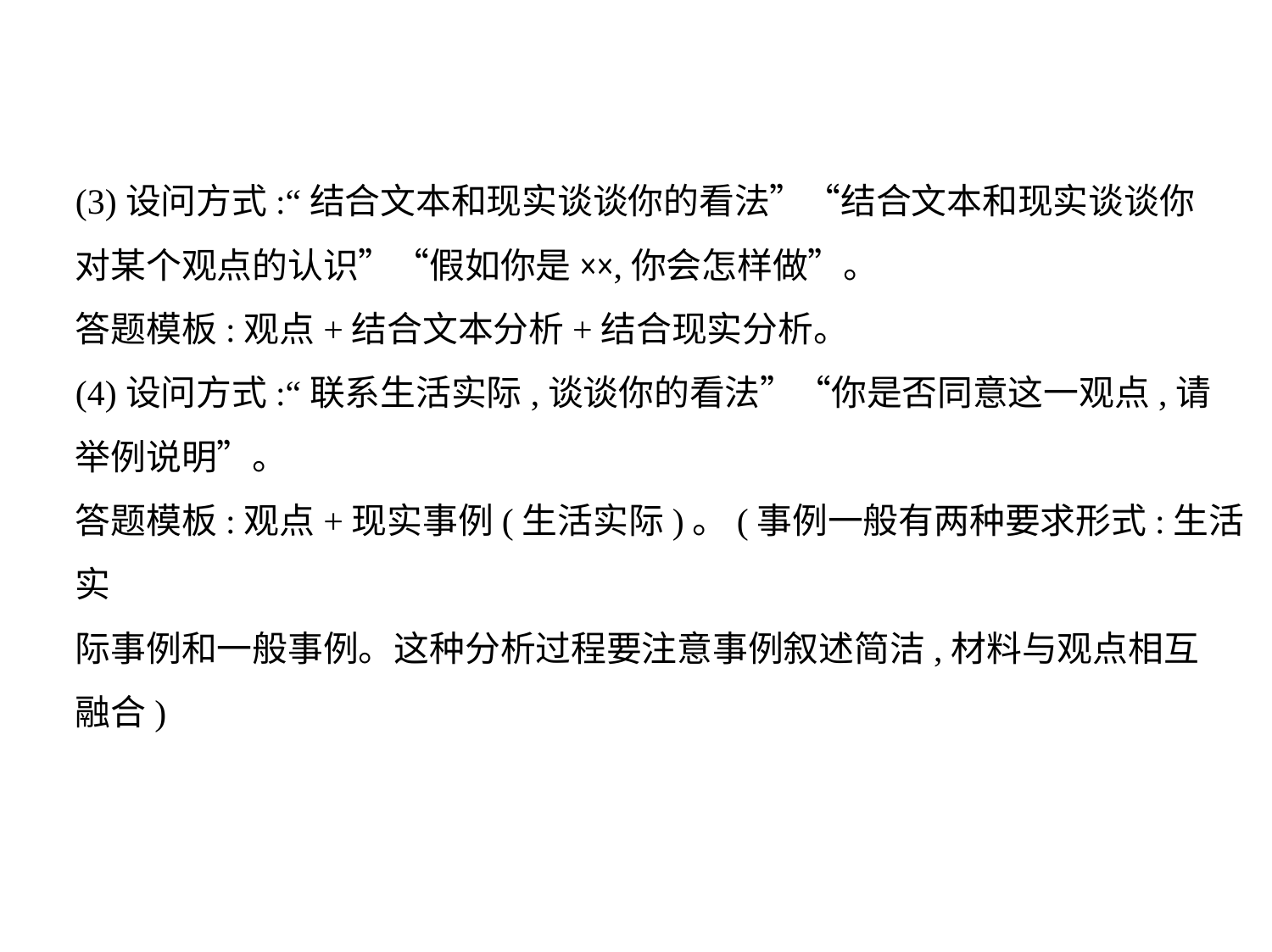

(3)设问方式:“结合文本和现实谈谈你的看法”“结合文本和现实谈谈你
对某个观点的认识”“假如你是××,你会怎样做”。
答题模板:观点+结合文本分析+结合现实分析。
(4)设问方式:“联系生活实际,谈谈你的看法”“你是否同意这一观点,请
举例说明”。
答题模板:观点+现实事例(生活实际)。(事例一般有两种要求形式:生活实
际事例和一般事例。这种分析过程要注意事例叙述简洁,材料与观点相互
融合)